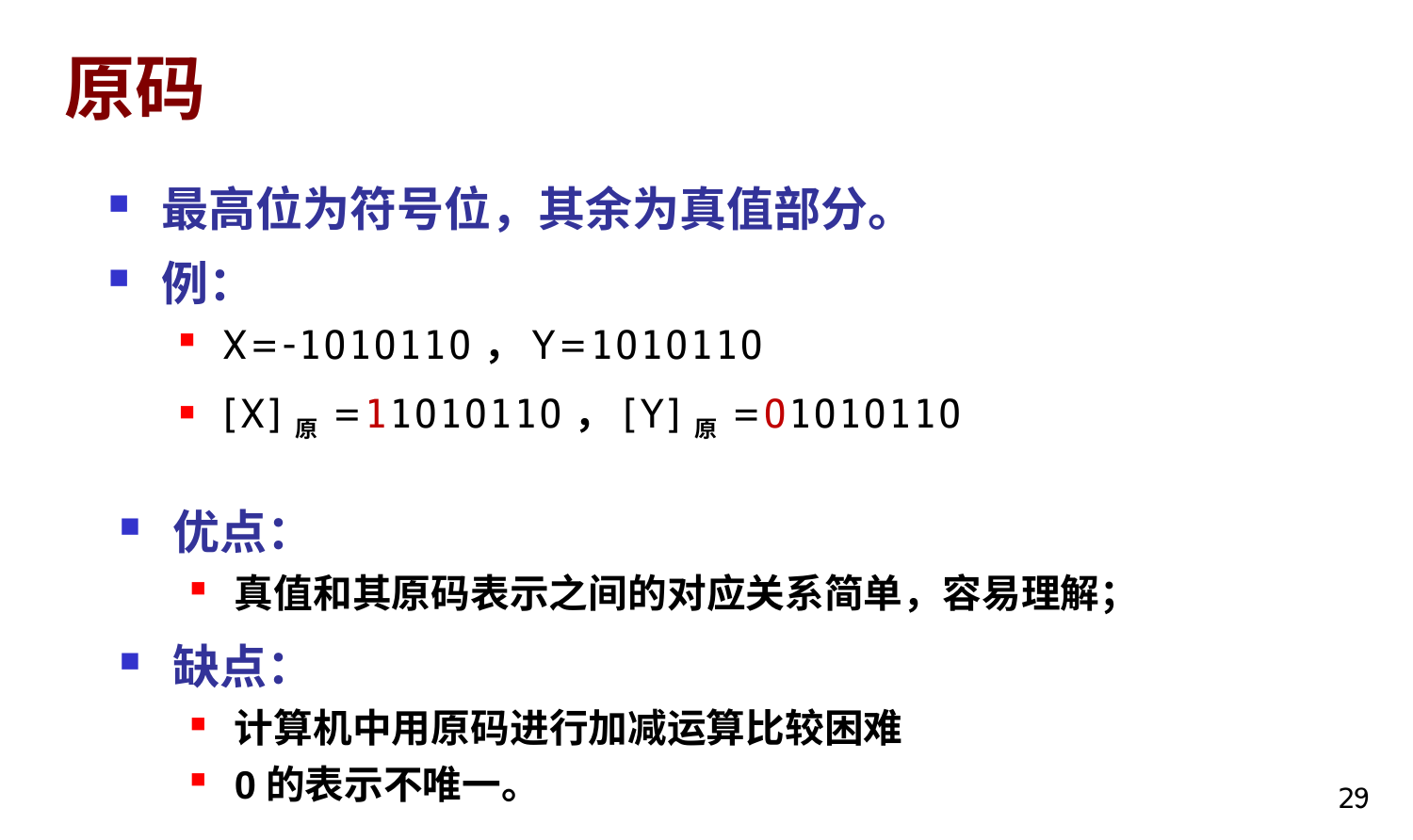

# 原码
最高位为符号位，其余为真值部分。
例：
X=-1010110，Y=1010110
[X]原 =11010110，[Y]原 =01010110
优点：
真值和其原码表示之间的对应关系简单，容易理解；
缺点：
计算机中用原码进行加减运算比较困难
0的表示不唯一。
29